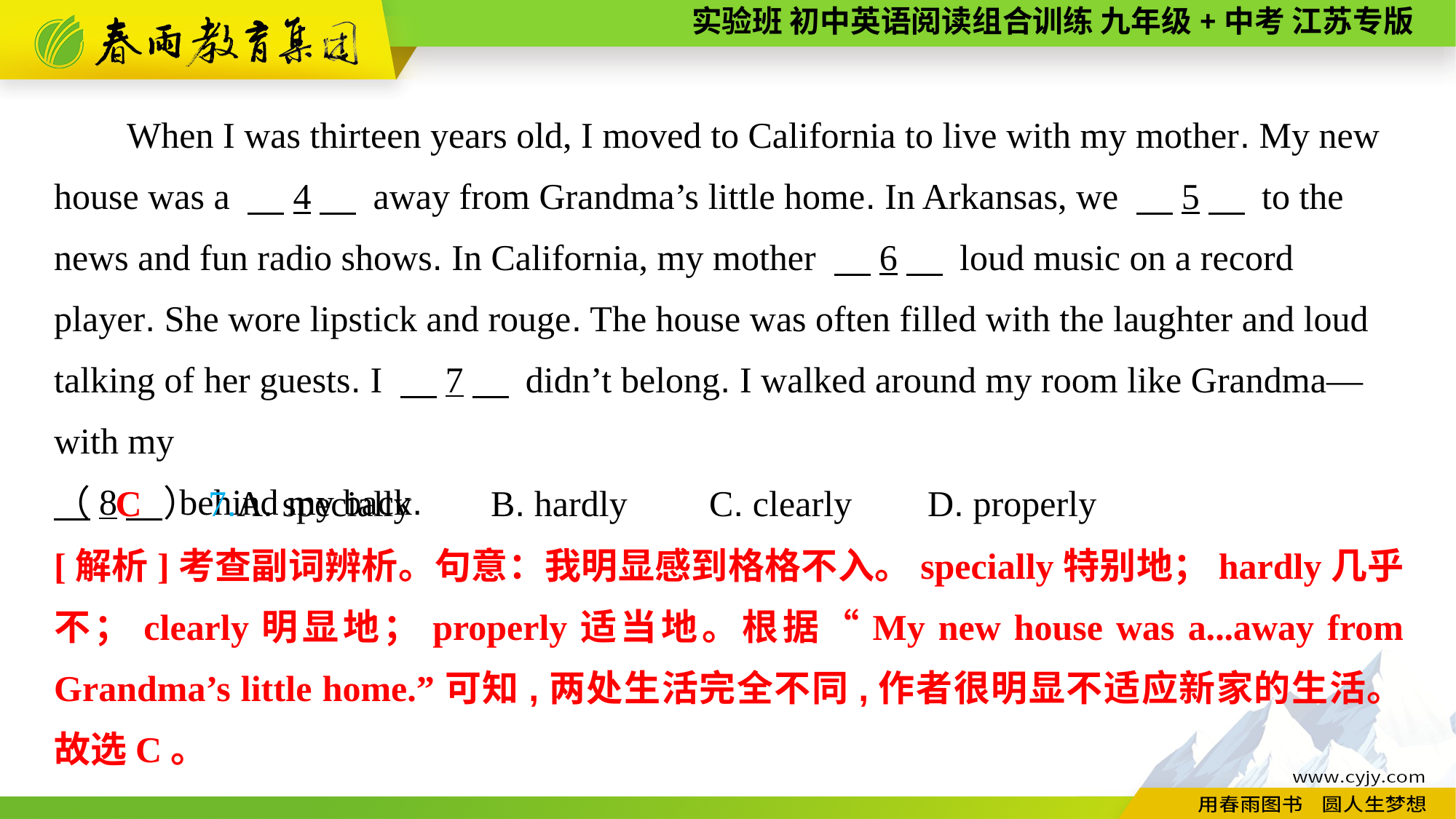

When I was thirteen years old, I moved to California to live with my mother. My new house was a 　4　 away from Grandma’s little home. In Arkansas, we 　5　 to the news and fun radio shows. In California, my mother 　6　 loud music on a record player. She wore lipstick and rouge. The house was often filled with the laughter and loud talking of her guests. I 　7　 didn’t belong. I walked around my room like Grandma—with my
　8　 behind my back.
（　　）7.A. specially	B. hardly	C. clearly	D. properly
C
[解析]考查副词辨析。句意：我明显感到格格不入。specially特别地；hardly几乎不；clearly明显地；properly适当地。根据“My new house was a...away from Grandma’s little home.”可知,两处生活完全不同,作者很明显不适应新家的生活。故选C。